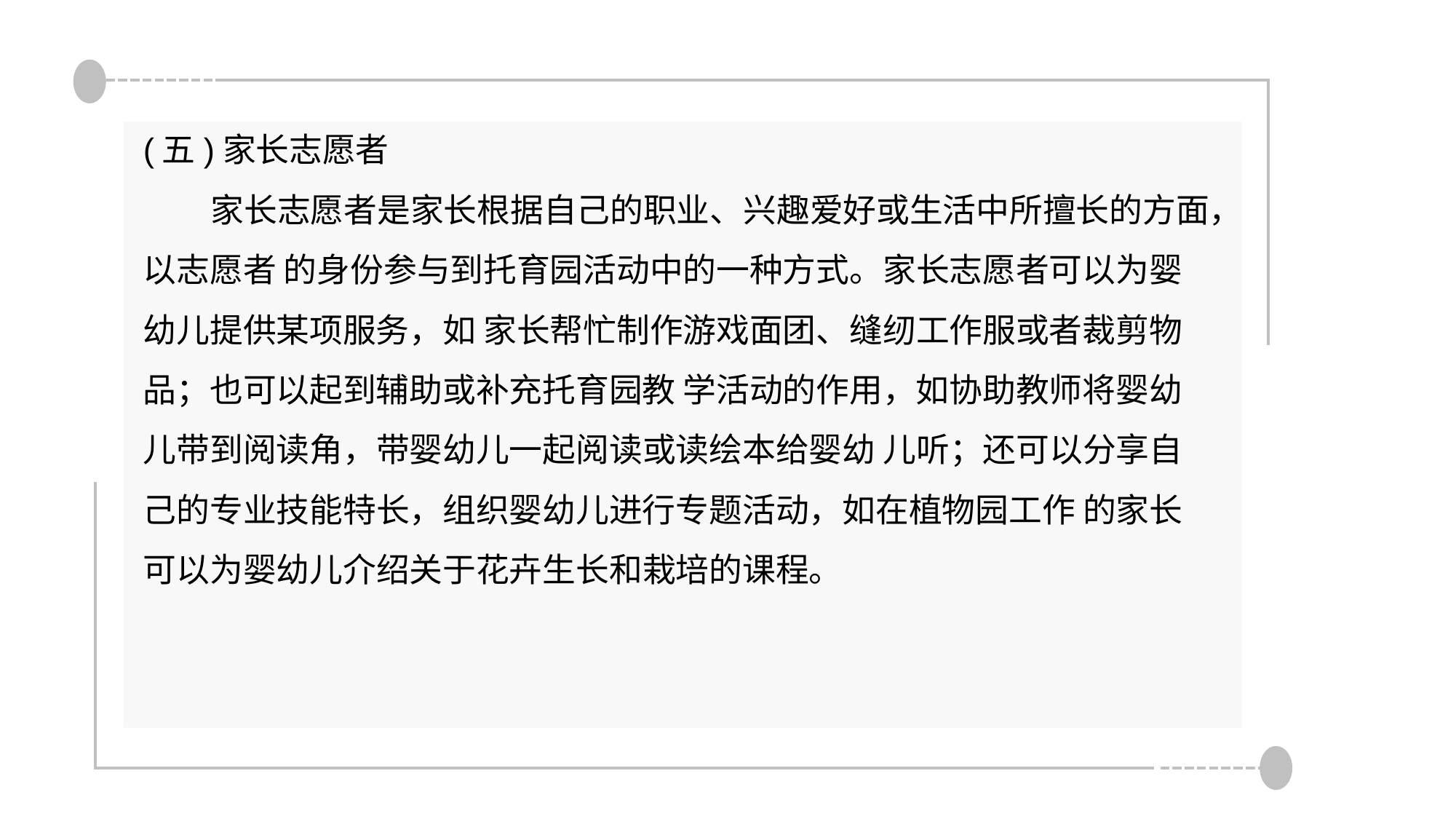

(五)家长志愿者
        家长志愿者是家长根据自己的职业、兴趣爱好或生活中所擅长的方面，以志愿者 的身份参与到托育园活动中的一种方式。家长志愿者可以为婴幼儿提供某项服务，如 家长帮忙制作游戏面团、缝纫工作服或者裁剪物品；也可以起到辅助或补充托育园教 学活动的作用，如协助教师将婴幼儿带到阅读角，带婴幼儿一起阅读或读绘本给婴幼 儿听；还可以分享自己的专业技能特长，组织婴幼儿进行专题活动，如在植物园工作 的家长可以为婴幼儿介绍关于花卉生长和栽培的课程。